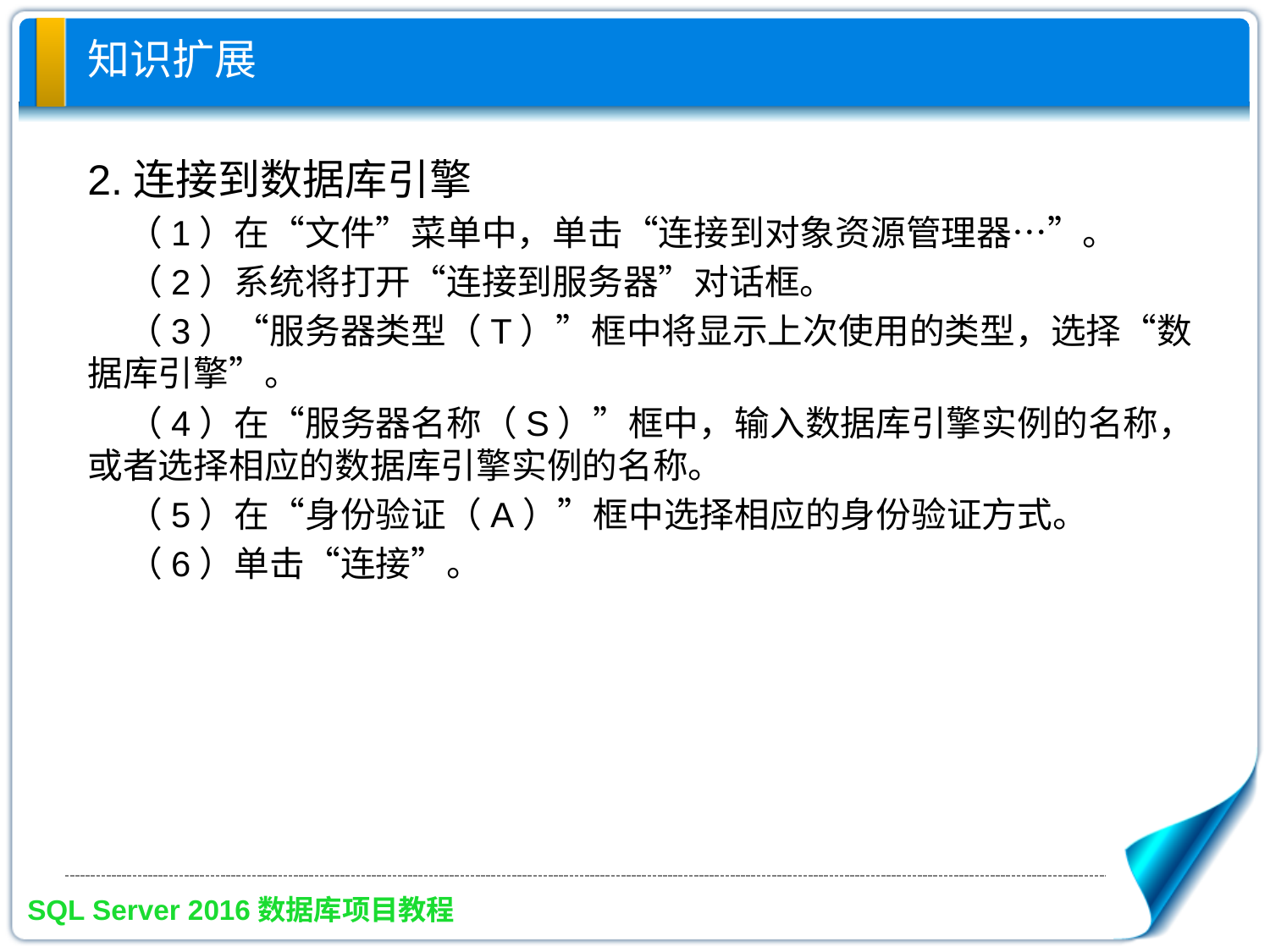

# 知识扩展
2.连接到数据库引擎
    （1）在“文件”菜单中，单击“连接到对象资源管理器…”。
    （2）系统将打开“连接到服务器”对话框。
    （3）“服务器类型（T）”框中将显示上次使用的类型，选择“数据库引擎”。
    （4）在“服务器名称（S）”框中，输入数据库引擎实例的名称，或者选择相应的数据库引擎实例的名称。
    （5）在“身份验证（A）”框中选择相应的身份验证方式。
    （6）单击“连接”。